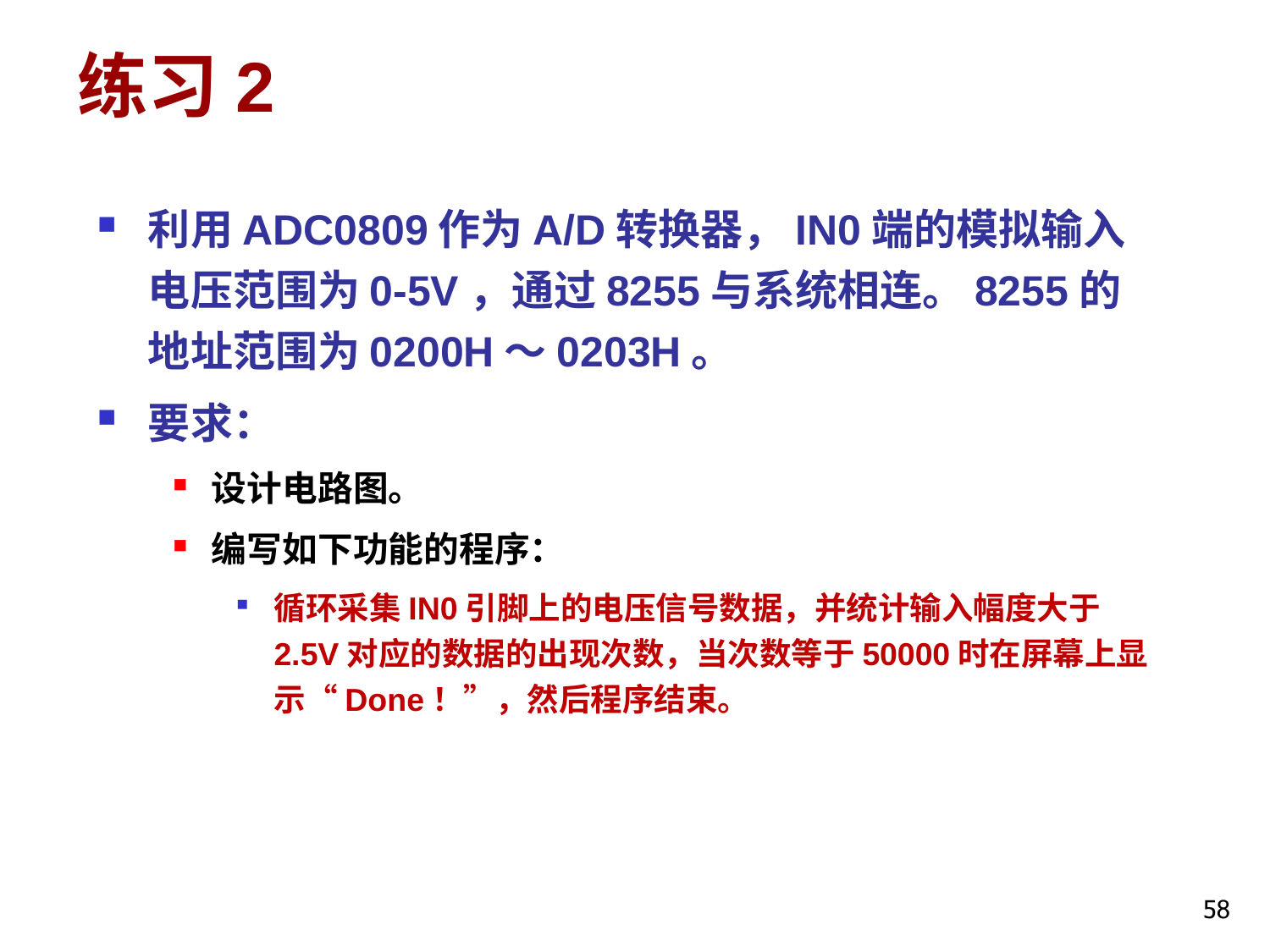

# 练习2
利用ADC0809作为A/D转换器，IN0端的模拟输入电压范围为0-5V，通过8255与系统相连。8255的地址范围为0200H～0203H。
要求：
设计电路图。
编写如下功能的程序：
循环采集IN0引脚上的电压信号数据，并统计输入幅度大于2.5V对应的数据的出现次数，当次数等于50000时在屏幕上显示“Done！”，然后程序结束。
58